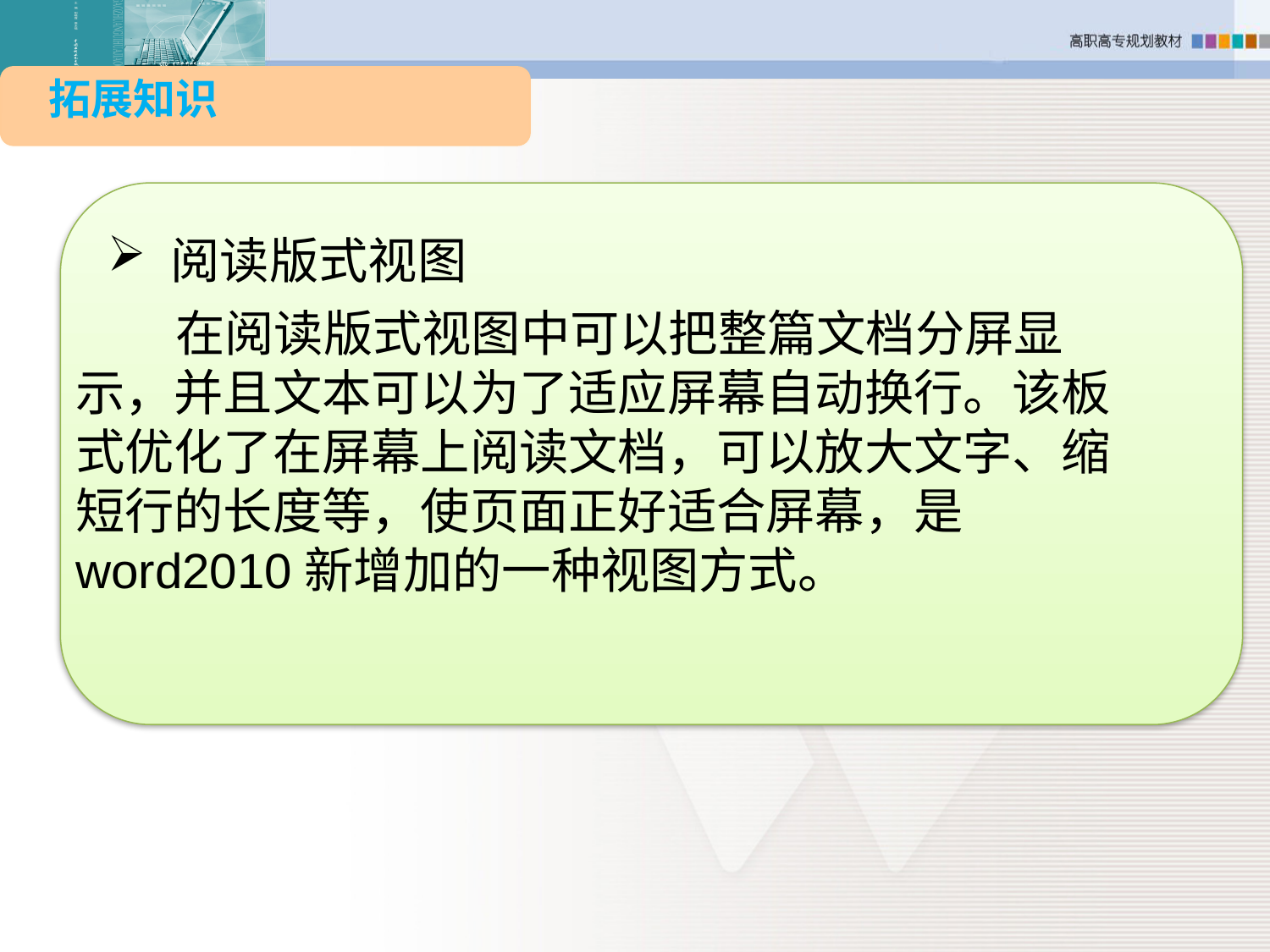

拓展知识

阅读版式视图
        在阅读版式视图中可以把整篇文档分屏显示，并且文本可以为了适应屏幕自动换行。该板式优化了在屏幕上阅读文档，可以放大文字、缩短行的长度等，使页面正好适合屏幕，是word2010新增加的一种视图方式。